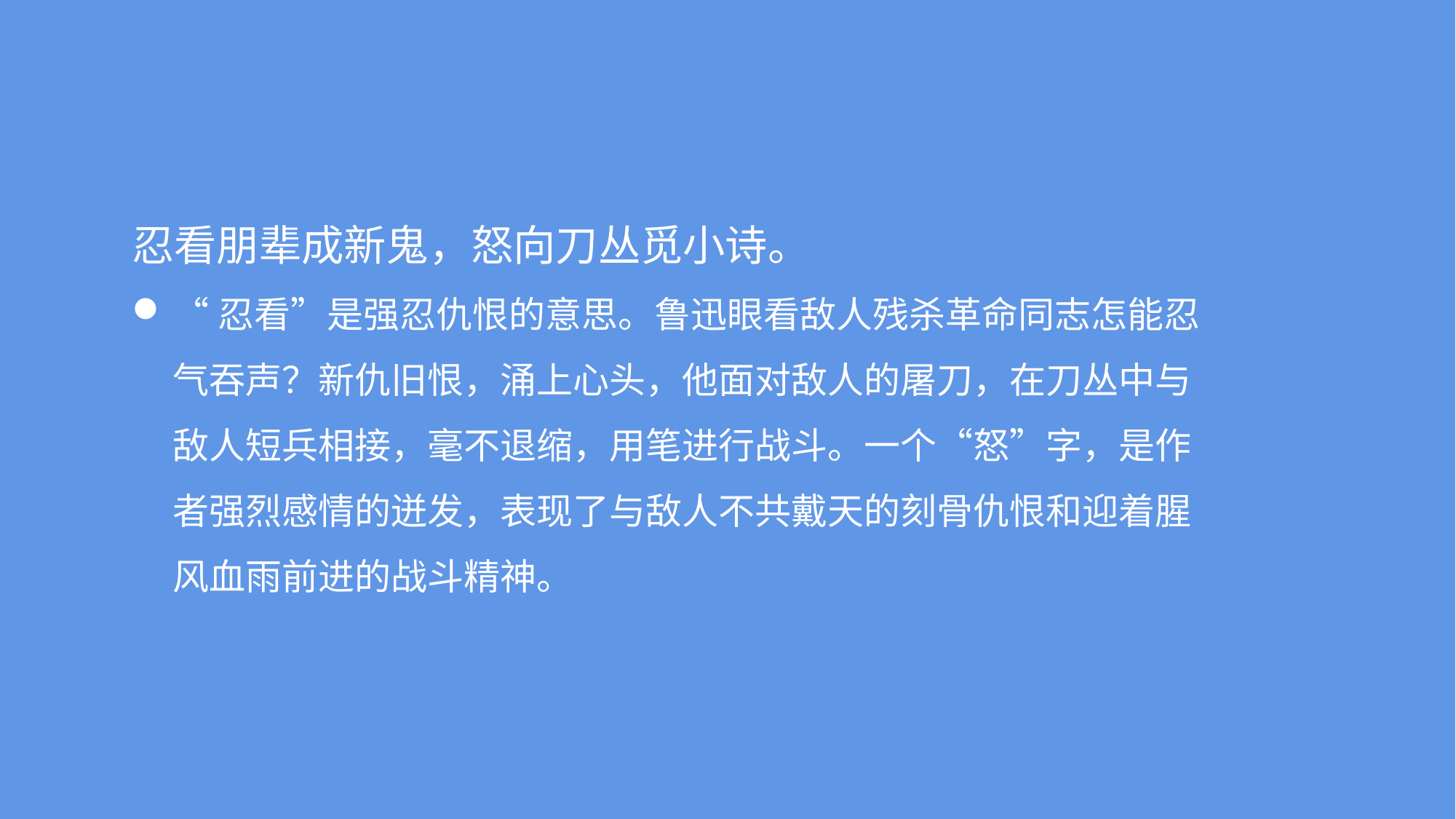

忍看朋辈成新鬼，怒向刀丛觅小诗。
“忍看”是强忍仇恨的意思。鲁迅眼看敌人残杀革命同志怎能忍气吞声？新仇旧恨，涌上心头，他面对敌人的屠刀，在刀丛中与敌人短兵相接，毫不退缩，用笔进行战斗。一个“怒”字，是作者强烈感情的迸发，表现了与敌人不共戴天的刻骨仇恨和迎着腥风血雨前进的战斗精神。